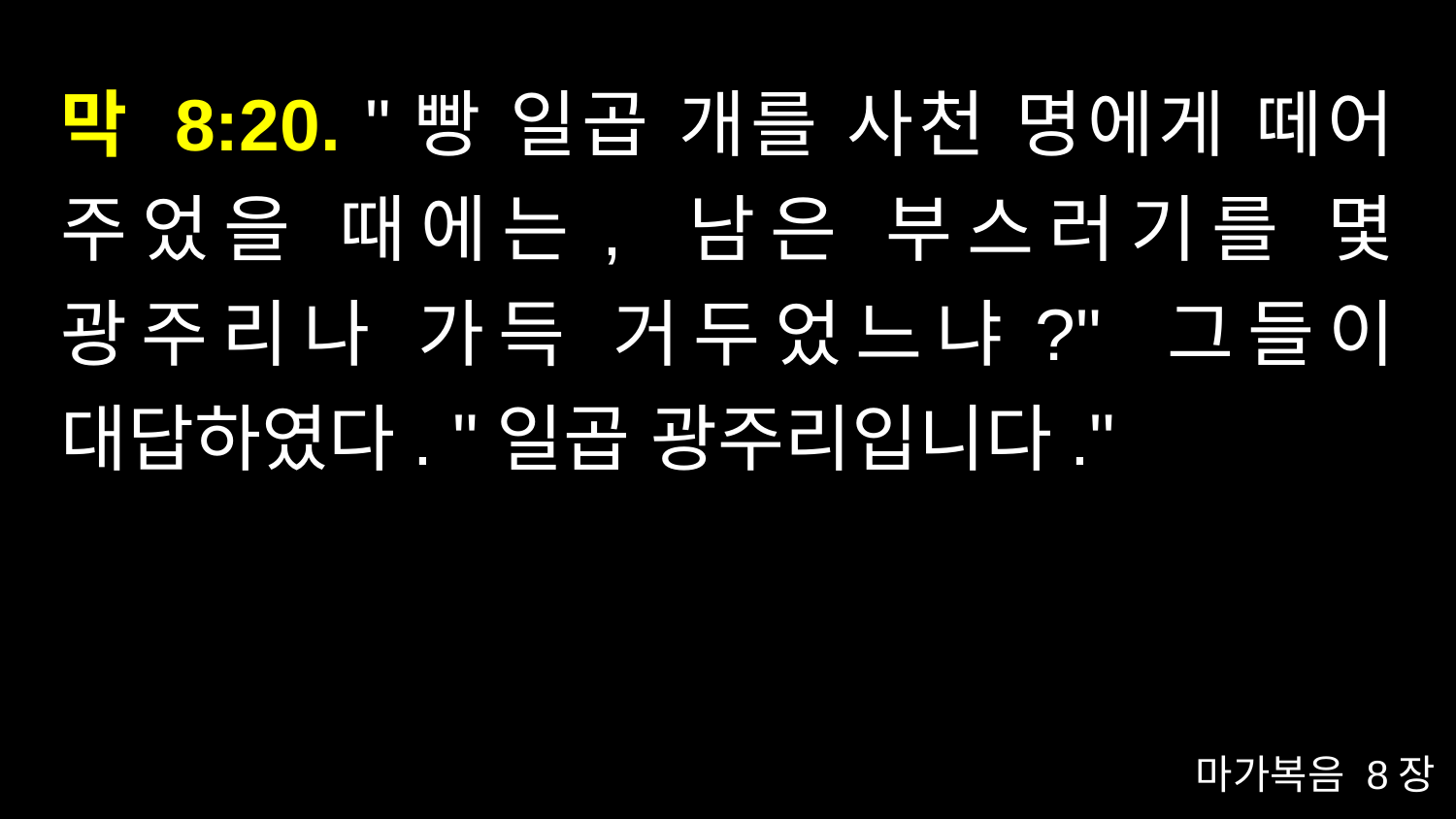

# 막 8:20. "빵 일곱 개를 사천 명에게 떼어 주었을 때에는, 남은 부스러기를 몇 광주리나 가득 거두었느냐?" 그들이 대답하였다. "일곱 광주리입니다."
마가복음 8장